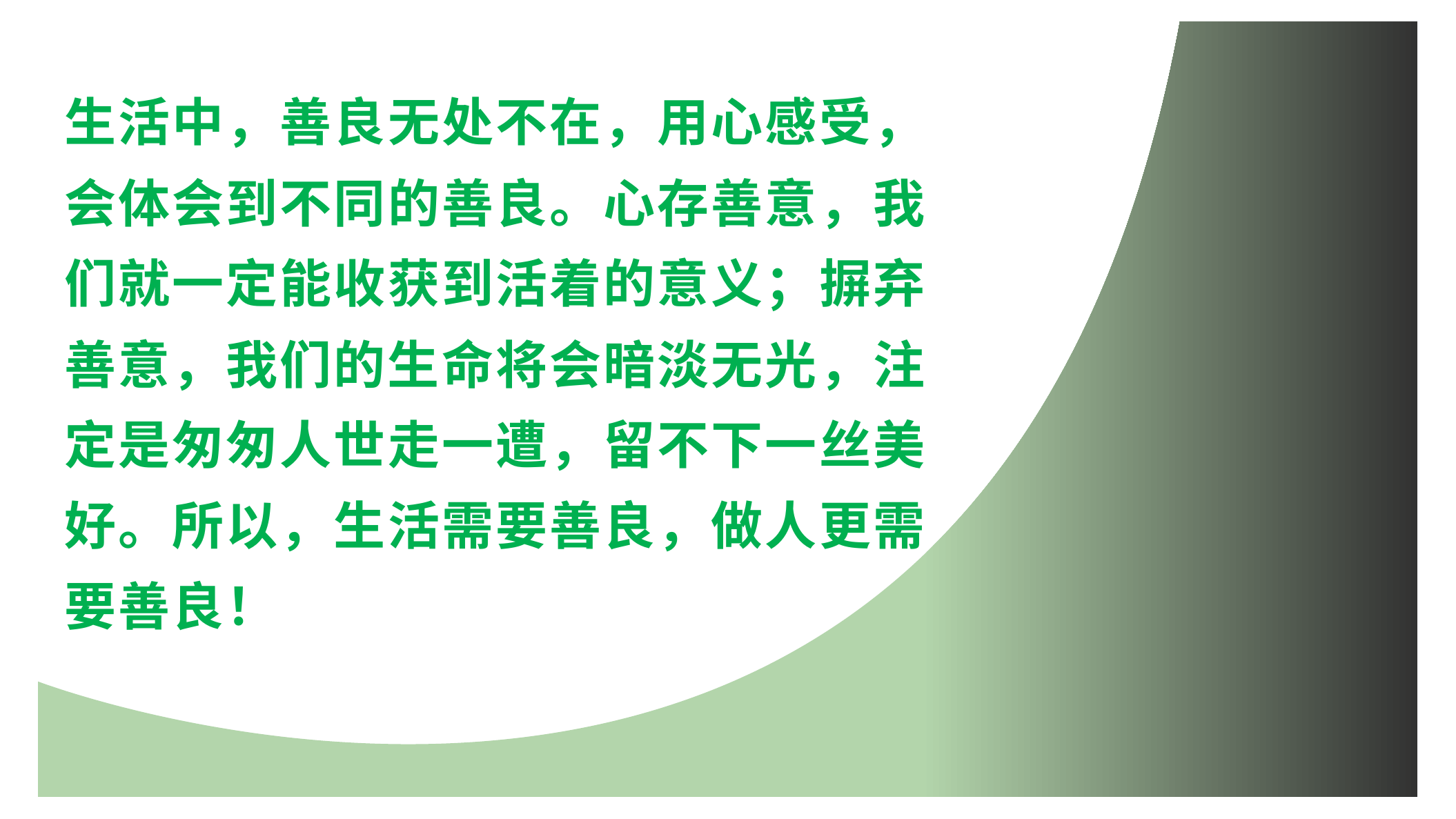

生活中，善良无处不在，用心感受，会体会到不同的善良。心存善意，我们就一定能收获到活着的意义；摒弃善意，我们的生命将会暗淡无光，注定是匆匆人世走一遭，留不下一丝美好。所以，生活需要善良，做人更需要善良！